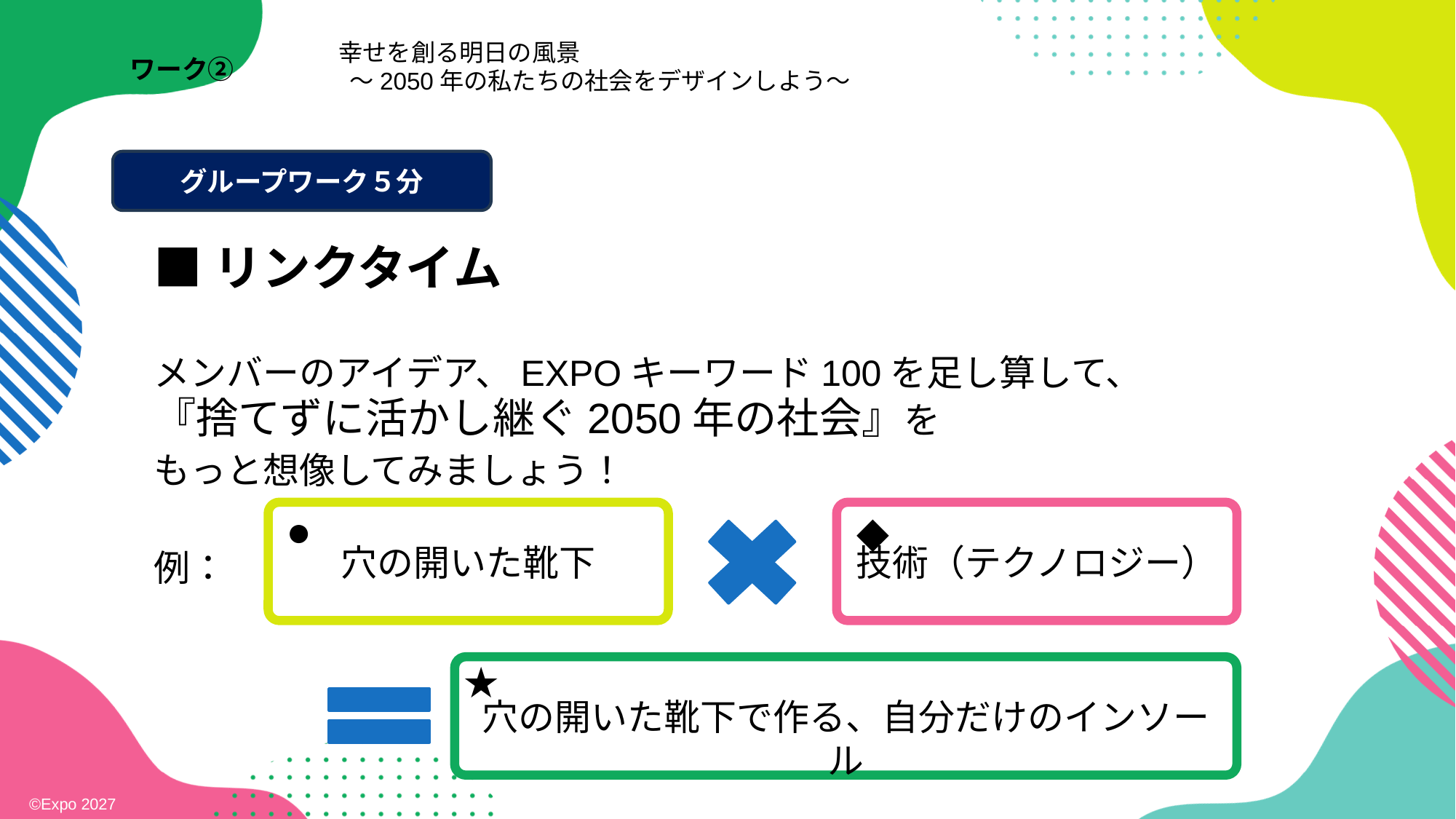

幸せを創る明日の風景
 ～2050年の私たちの社会をデザインしよう～

ワーク②
グループワーク５分
■リンクタイム

メンバーのアイデア、EXPOキーワード100を足し算して、
『捨てずに活かし継ぐ2050年の社会』を
もっと想像してみましょう！

例：
●
◆
穴の開いた靴下
技術（テクノロジー）

★

穴の開いた靴下で作る、自分だけのインソール